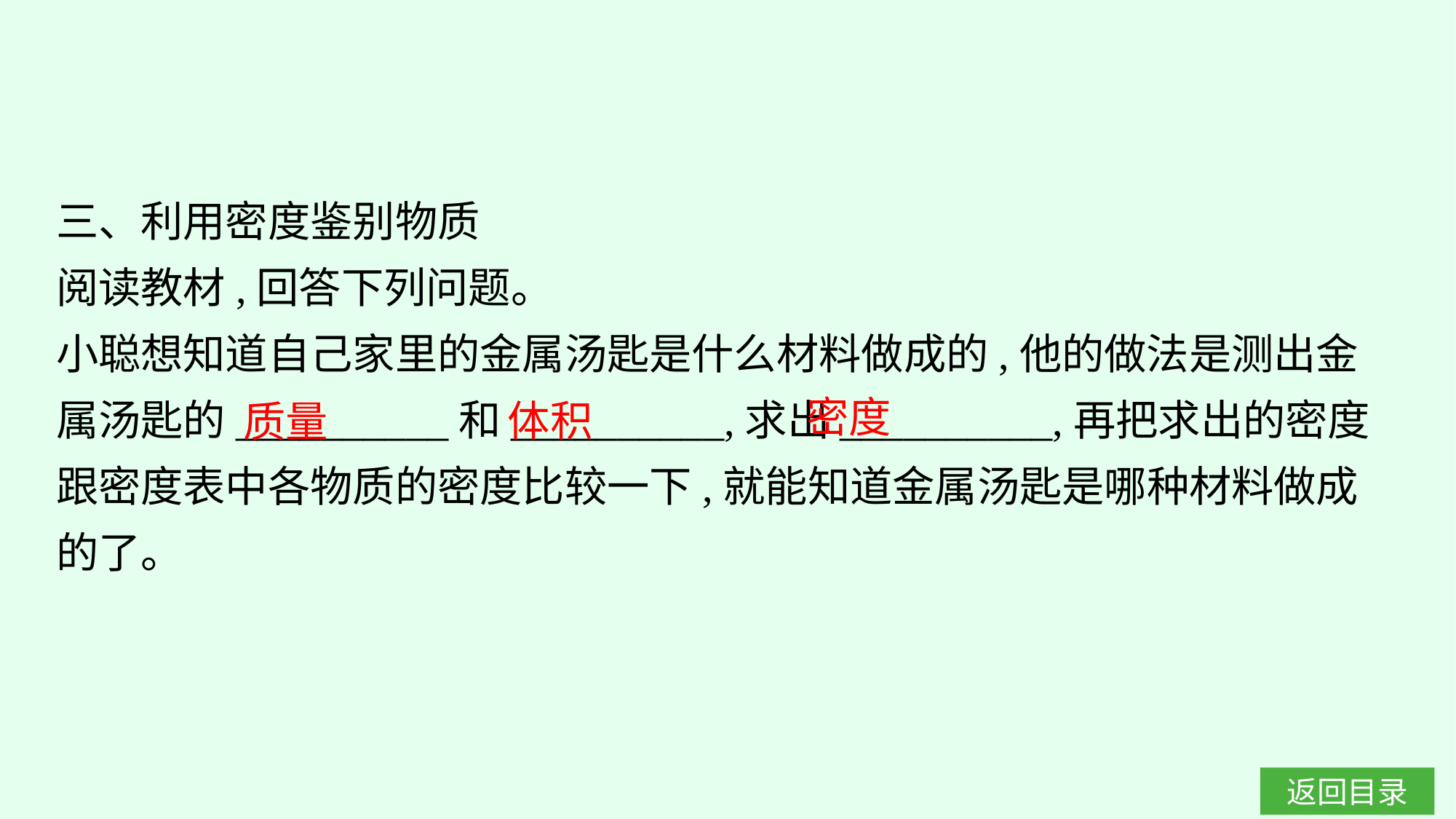

三、利用密度鉴别物质
阅读教材,回答下列问题。
小聪想知道自己家里的金属汤匙是什么材料做成的,他的做法是测出金属汤匙的__________和__________,求出__________,再把求出的密度跟密度表中各物质的密度比较一下,就能知道金属汤匙是哪种材料做成的了。
密度
体积
质量